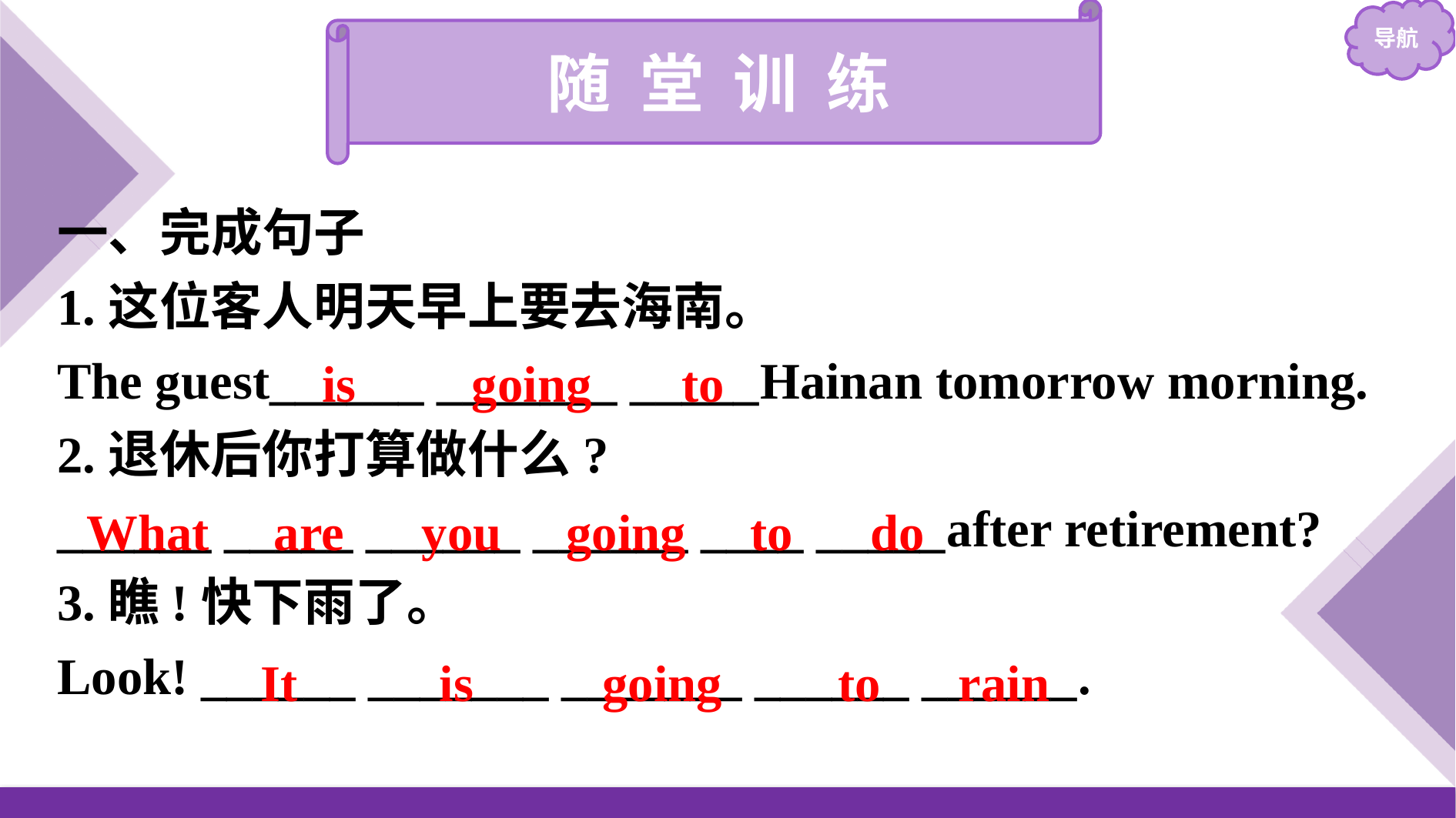

随  堂  训  练
一、完成句子
1.这位客人明天早上要去海南。
The guest______ _______ _____Hainan tomorrow morning.
2.退休后你打算做什么?
______ _____ ______ ______ ____ _____after retirement?
3.瞧!快下雨了。
Look! ______ _______ _______ ______ ______.
is         going       to
What     are      you     going     to      do
It           is          going         to      rain